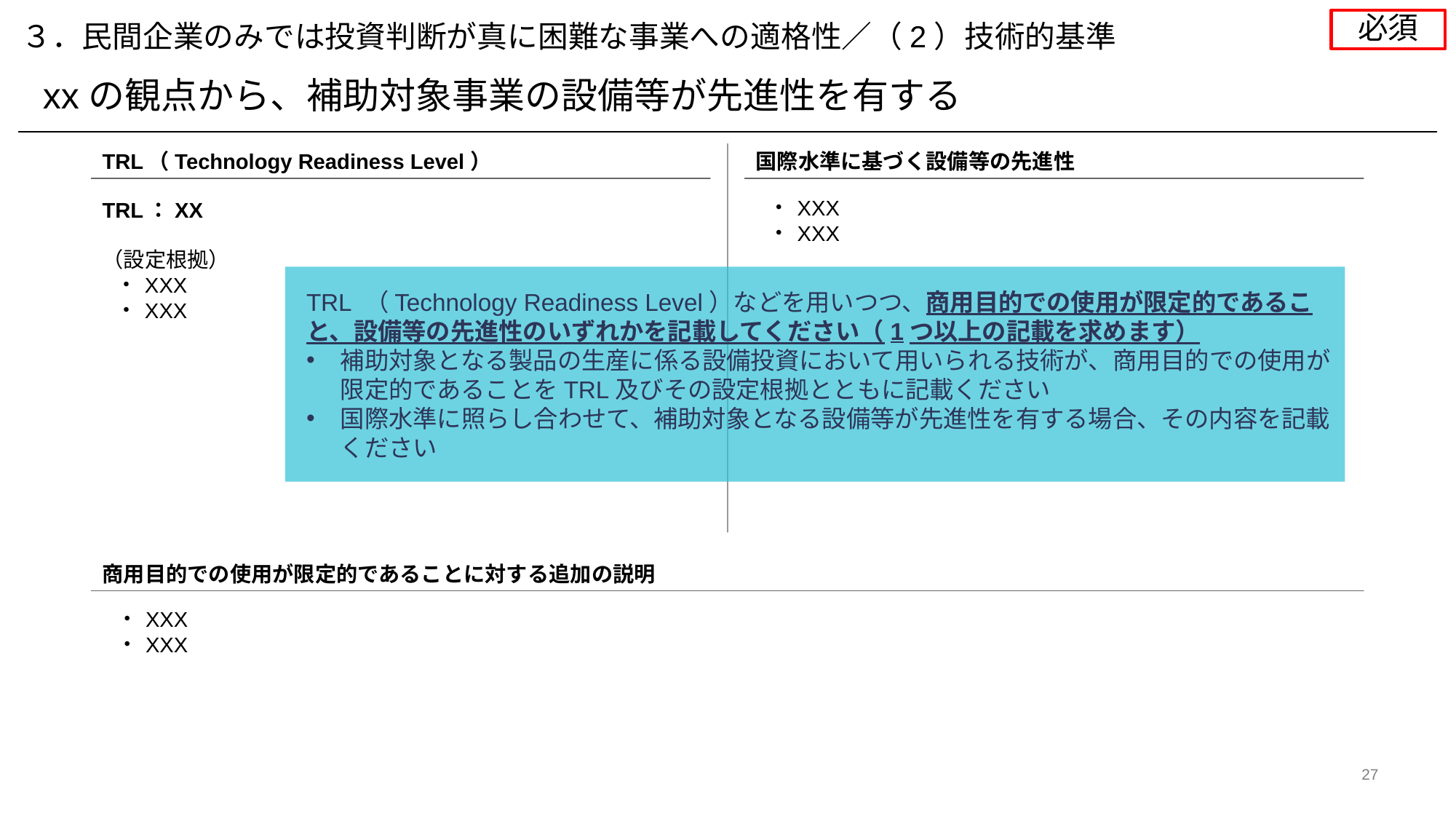

必須
３．民間企業のみでは投資判断が真に困難な事業への適格性／（2）技術的基準
xxの観点から、補助対象事業の設備等が先進性を有する
TRL（Technology Readiness Level）
国際水準に基づく設備等の先進性
TRL：XX
XXX
XXX
（設定根拠）
XXX
XXX
TRL （Technology Readiness Level）などを用いつつ、商用目的での使用が限定的であること、設備等の先進性のいずれかを記載してください（1つ以上の記載を求めます）
補助対象となる製品の生産に係る設備投資において用いられる技術が、商用目的での使用が限定的であることをTRL及びその設定根拠とともに記載ください
国際水準に照らし合わせて、補助対象となる設備等が先進性を有する場合、その内容を記載ください
商用目的での使用が限定的であることに対する追加の説明
XXX
XXX